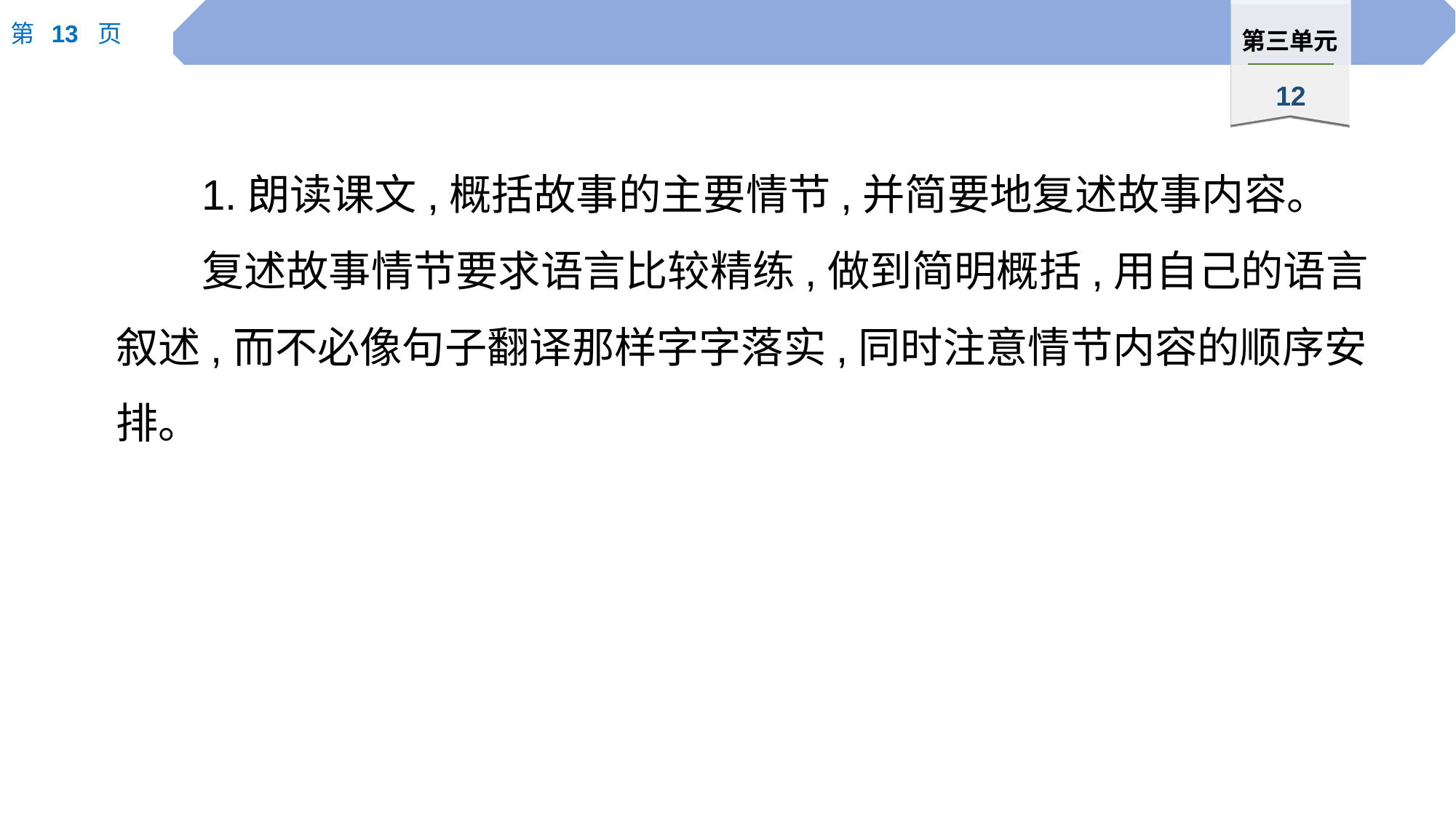

1.朗读课文,概括故事的主要情节,并简要地复述故事内容。
复述故事情节要求语言比较精练,做到简明概括,用自己的语言叙述,而不必像句子翻译那样字字落实,同时注意情节内容的顺序安排。